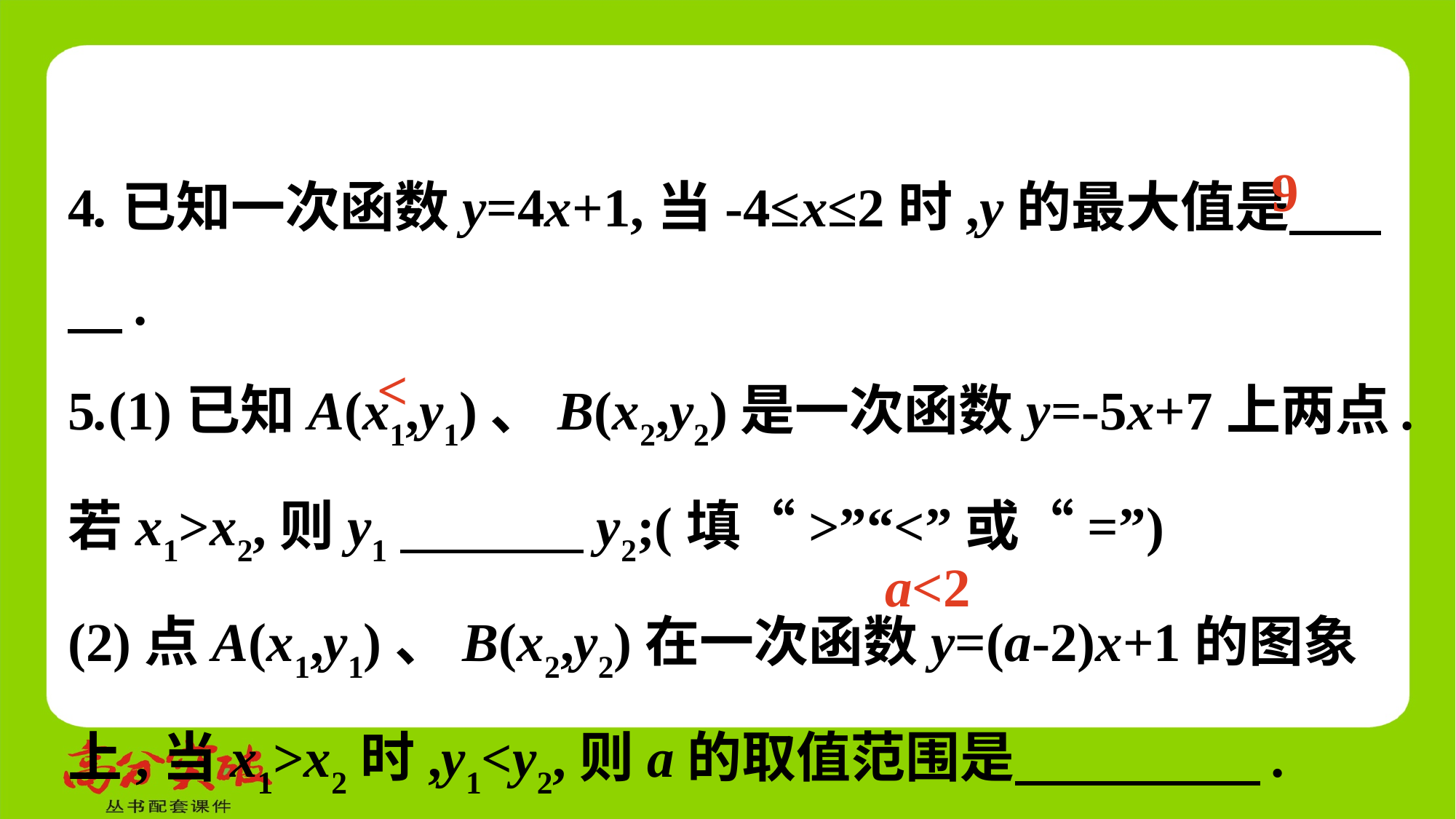

4.已知一次函数y=4x+1,当-4≤x≤2时,y的最大值是　    　.
5.(1)已知A(x1,y1)、B(x2,y2)是一次函数y=-5x+7上两点.若x1>x2,则y1　      　y2;(填“>”“<”或“=”)
(2)点A(x1,y1)、B(x2,y2)在一次函数y=(a-2)x+1的图象上,当x1>x2时,y1<y2,则a的取值范围是　           　.
9
<
a<2